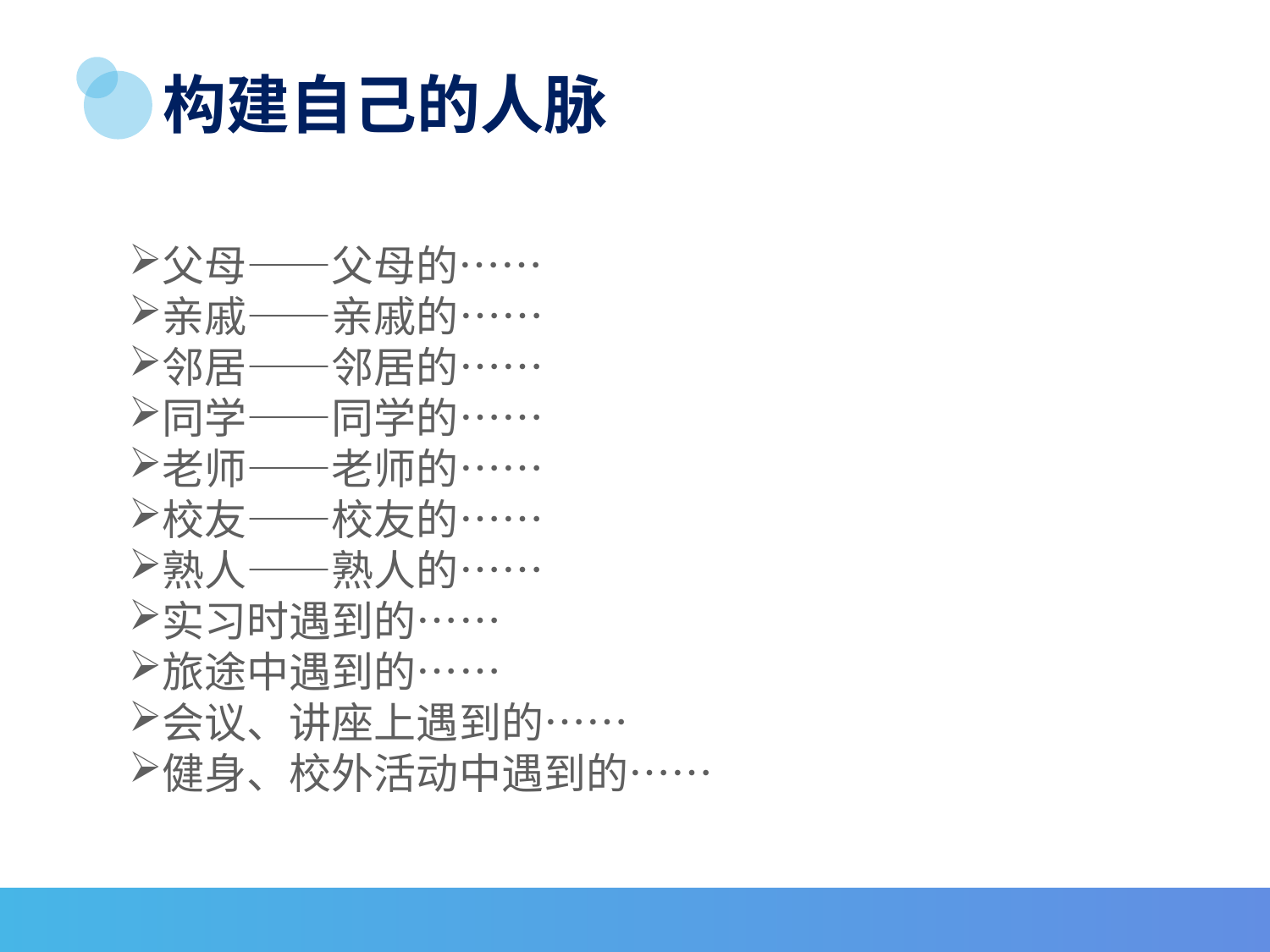

# 构建自己的人脉
父母——父母的……
亲戚——亲戚的……
邻居——邻居的……
同学——同学的……
老师——老师的……
校友——校友的……
熟人——熟人的……
实习时遇到的……
旅途中遇到的……
会议、讲座上遇到的……
健身、校外活动中遇到的……